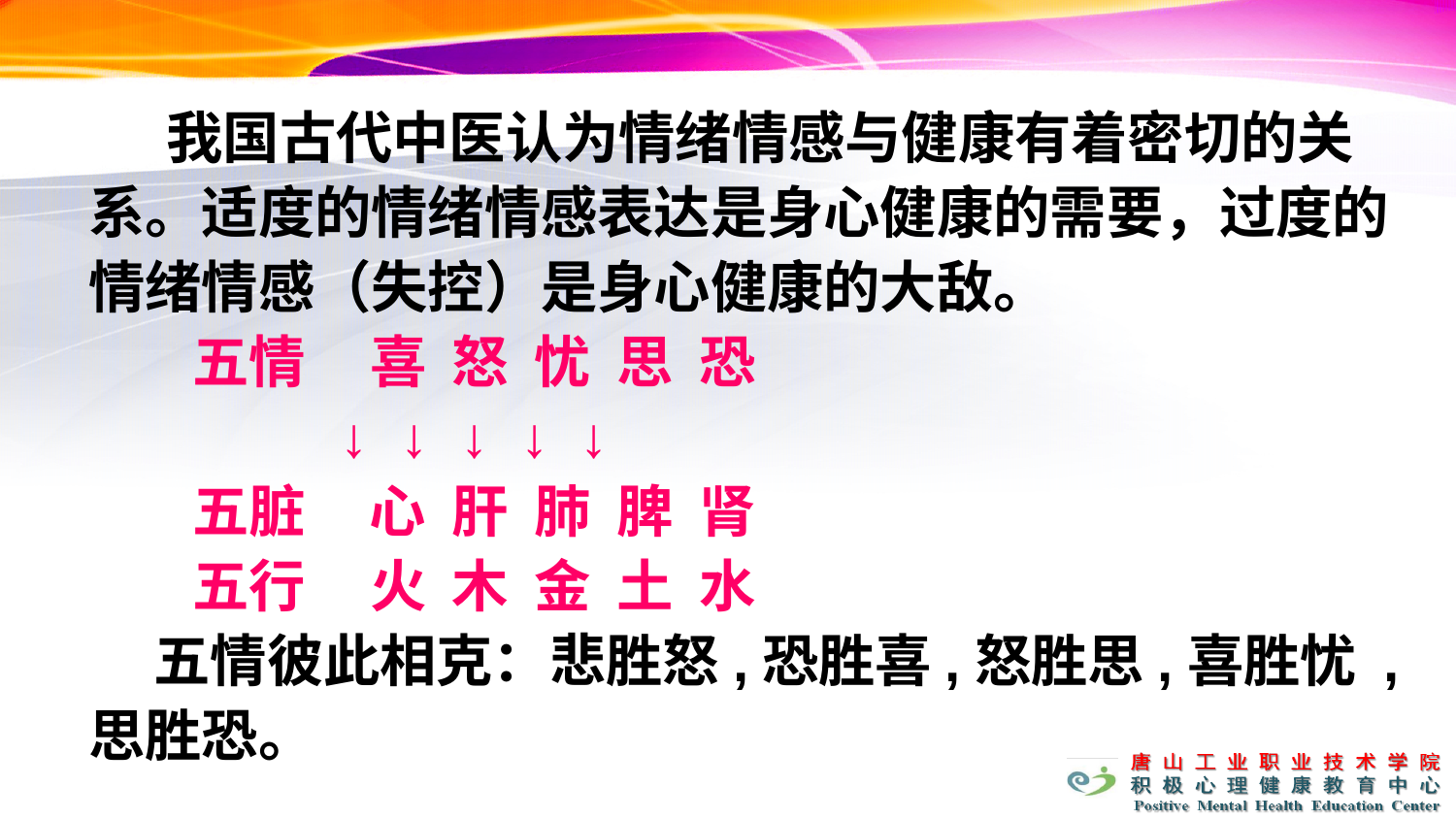

我国古代中医认为情绪情感与健康有着密切的关系。适度的情绪情感表达是身心健康的需要，过度的情绪情感（失控）是身心健康的大敌。
       五情     喜  怒  忧  思  恐
                ↓  ↓  ↓  ↓  ↓
       五脏     心  肝  肺  脾  肾
       五行     火  木  金  土  水
    五情彼此相克：悲胜怒,恐胜喜,怒胜思,喜胜忧 ,思胜恐。